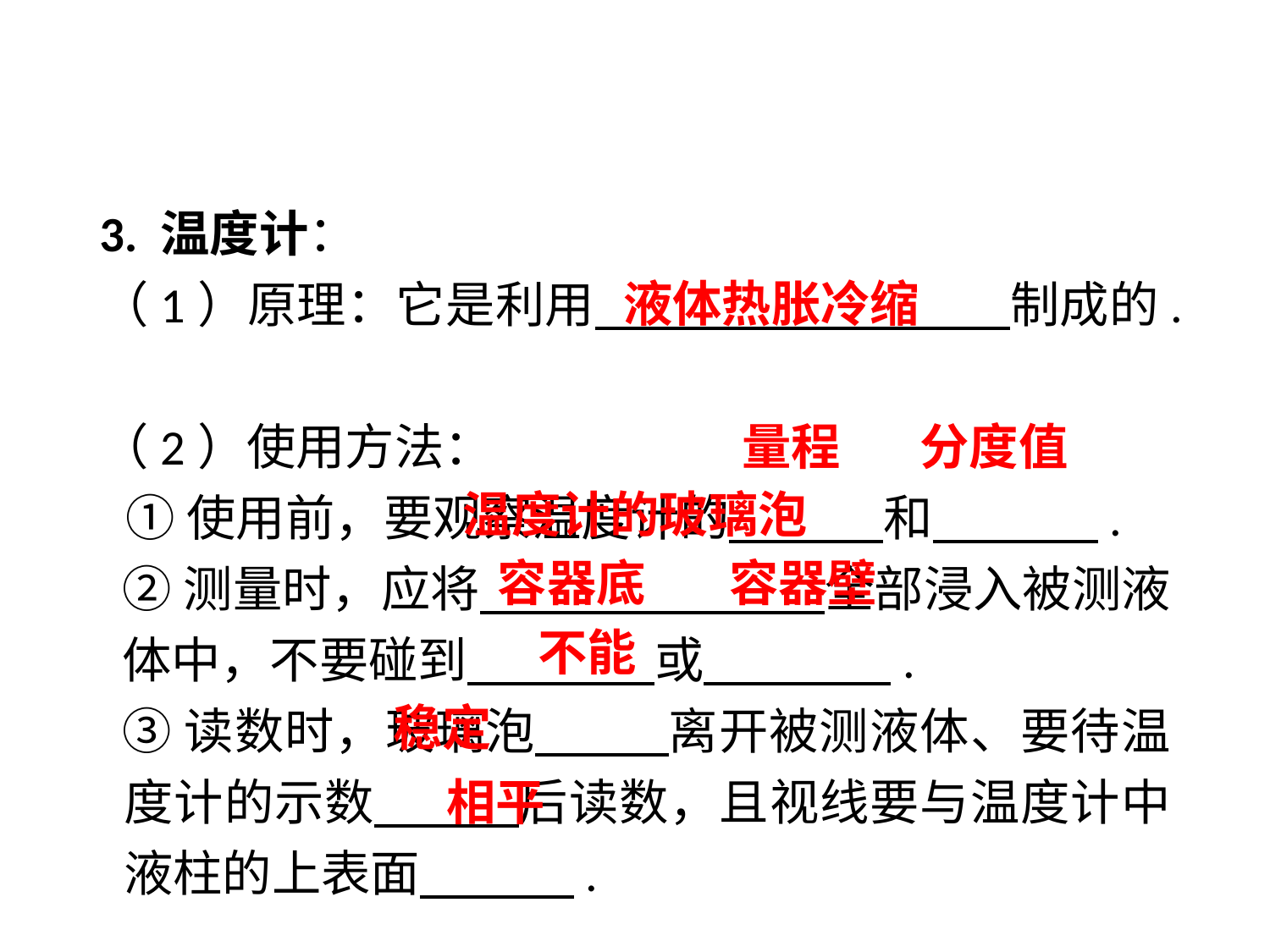

3. 温度计：
（1）原理：它是利用　                            　制成的.
（2）使用方法：
①使用前，要观察温度计的              和               .
②测量时，应将                               全部浸入被测液体中，不要碰到                 或                 .
③读数时，玻璃泡           离开被测液体、要待温度计的示数            后读数，且视线要与温度计中液柱的上表面              .
液体热胀冷缩
量程
分度值
温度计的玻璃泡
容器底
 容器壁
不能
 稳定
相平